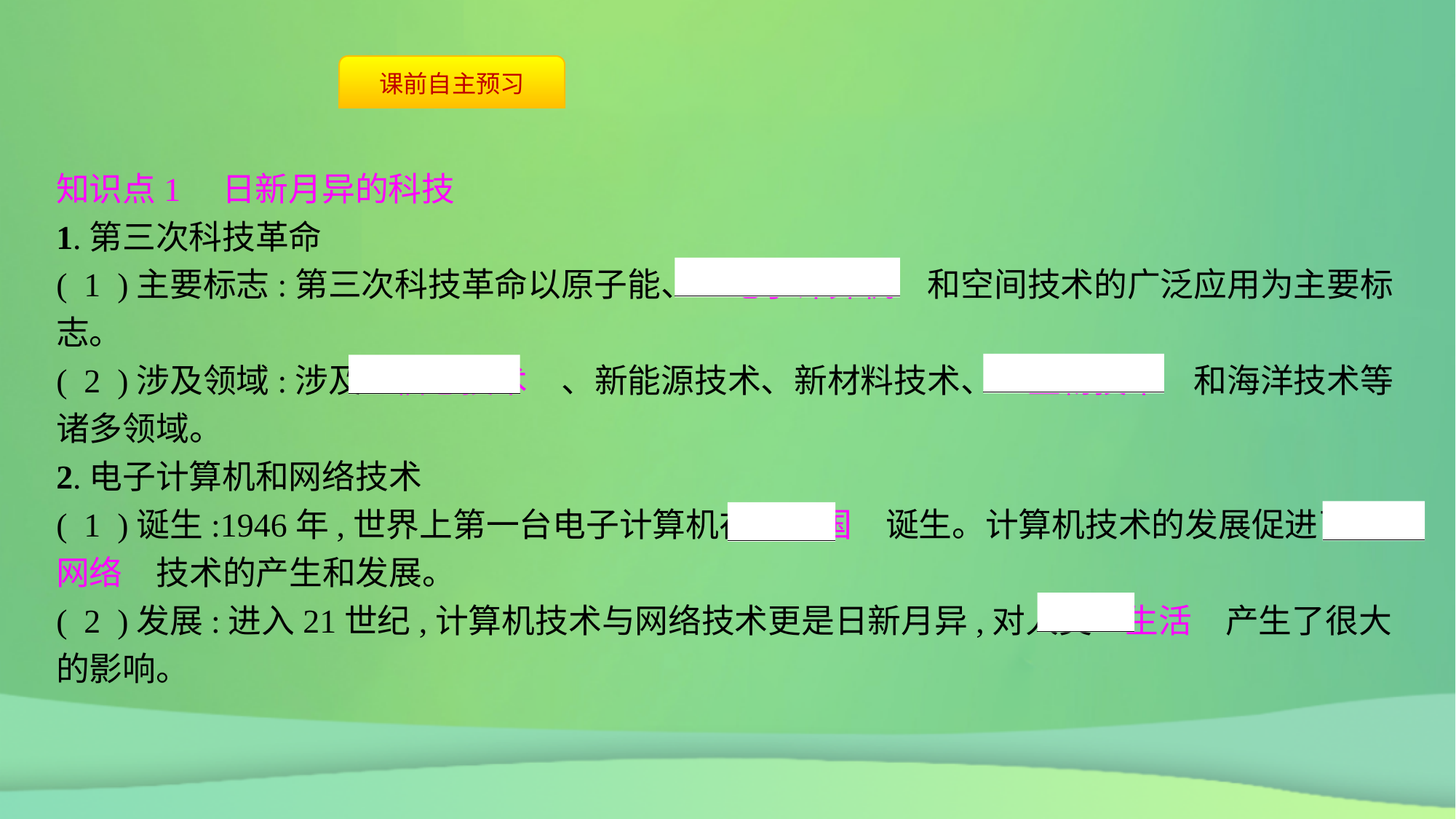

知识点1　日新月异的科技
1.第三次科技革命
(  1  )主要标志:第三次科技革命以原子能、　电子计算机　和空间技术的广泛应用为主要标志。
(  2  )涉及领域:涉及　信息技术　、新能源技术、新材料技术、　生物技术　和海洋技术等诸多领域。
2.电子计算机和网络技术
(  1  )诞生:1946年,世界上第一台电子计算机在　美国　诞生。计算机技术的发展促进了　网络　技术的产生和发展。
(  2  )发展:进入21世纪,计算机技术与网络技术更是日新月异,对人类　生活　产生了很大的影响。